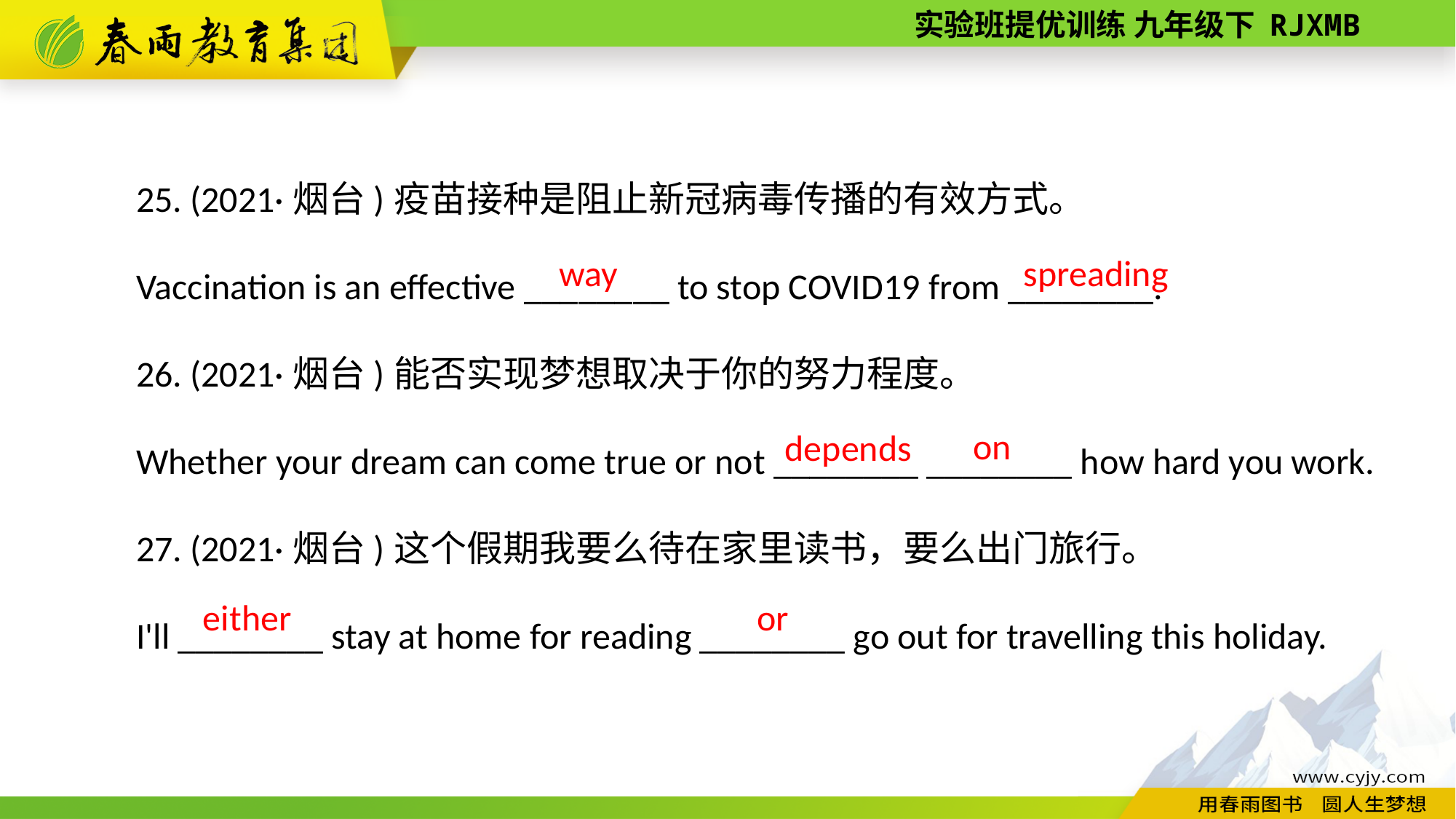

25. (2021·烟台)疫苗接种是阻止新冠病毒传播的有效方式。
Vaccination is an effective ________ to stop COVID­19 from ________.
26. (2021·烟台)能否实现梦想取决于你的努力程度。
Whether your dream can come true or not ________ ________ how hard you work.
27. (2021·烟台)这个假期我要么待在家里读书，要么出门旅行。
I'll ________ stay at home for reading ________ go out for travelling this holiday.
way
spreading
on
depends
either
or